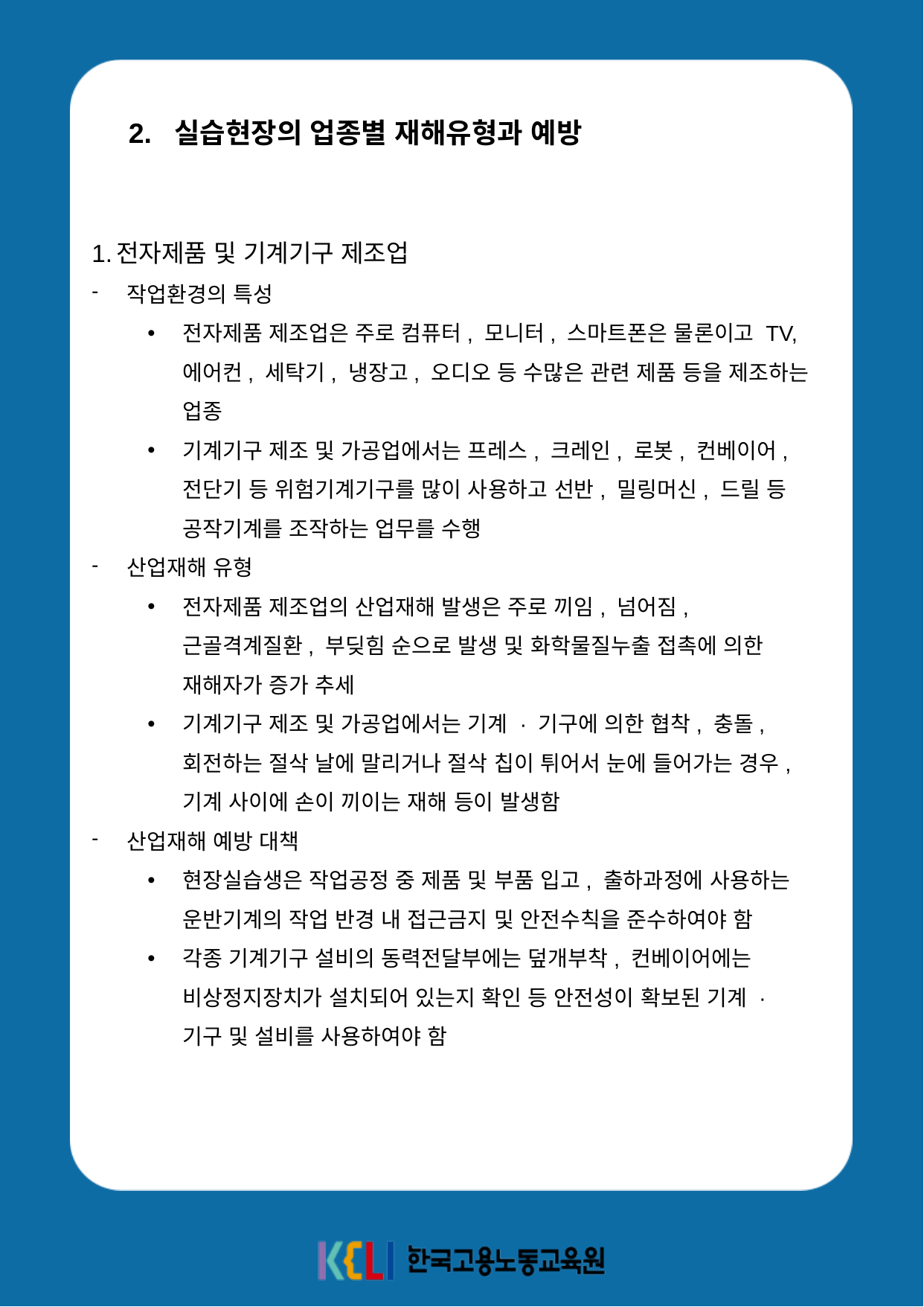

2.  실습현장의 업종별 재해유형과 예방
전자제품 및 기계기구 제조업
작업환경의 특성
전자제품 제조업은 주로 컴퓨터, 모니터, 스마트폰은 물론이고 TV, 에어컨, 세탁기, 냉장고, 오디오 등 수많은 관련 제품 등을 제조하는 업종
기계기구 제조 및 가공업에서는 프레스, 크레인, 로봇, 컨베이어, 전단기 등 위험기계기구를 많이 사용하고 선반, 밀링머신, 드릴 등 공작기계를 조작하는 업무를 수행
산업재해 유형
전자제품 제조업의 산업재해 발생은 주로 끼임, 넘어짐, 근골격계질환, 부딪힘 순으로 발생 및 화학물질누출 접촉에 의한 재해자가 증가 추세
기계기구 제조 및 가공업에서는 기계 · 기구에 의한 협착, 충돌, 회전하는 절삭 날에 말리거나 절삭 칩이 튀어서 눈에 들어가는 경우, 기계 사이에 손이 끼이는 재해 등이 발생함
산업재해 예방 대책
현장실습생은 작업공정 중 제품 및 부품 입고, 출하과정에 사용하는 운반기계의 작업 반경 내 접근금지 및 안전수칙을 준수하여야 함
각종 기계기구 설비의 동력전달부에는 덮개부착, 컨베이어에는 비상정지장치가 설치되어 있는지 확인 등 안전성이 확보된 기계 · 기구 및 설비를 사용하여야 함